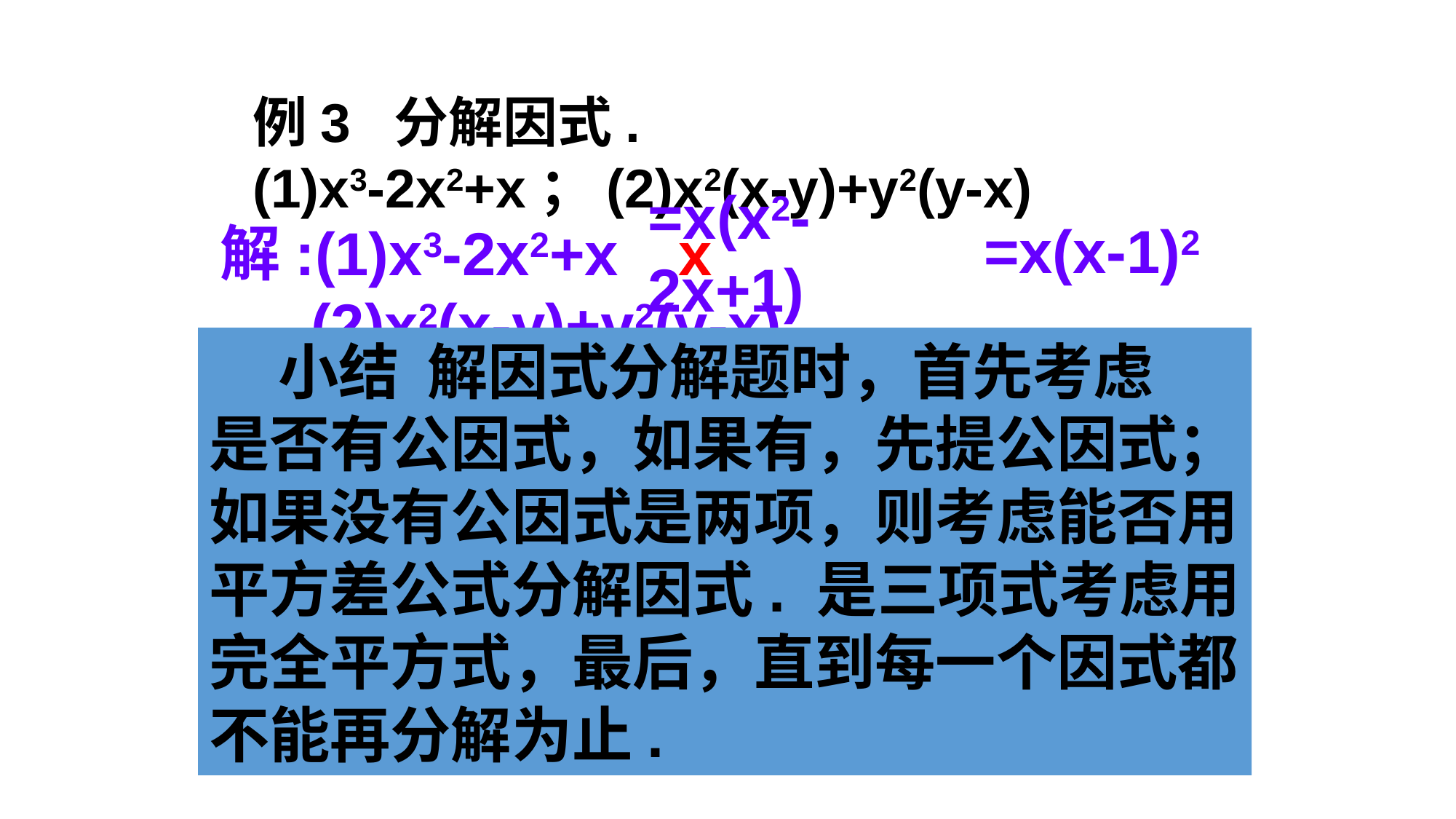

例3  分解因式.
(1)x3-2x2+x；(2)x2(x-y)+y2(y-x)
=x(x-1)2
解:(1)x3-2x2+x
=x(x2-2x+1)
x
(2)x2(x-y)+y2(y-x)
    小结  解因式分解题时，首先考虑
是否有公因式，如果有，先提公因式；
如果没有公因式是两项，则考虑能否用
平方差公式分解因式. 是三项式考虑用
完全平方式，最后，直到每一个因式都
不能再分解为止.
 =x2(x-y)-y2(x-y)
=(x-y)(x2-y2)
=(x-y)(x+y)(x-y)
=(x+y)(x-y)2